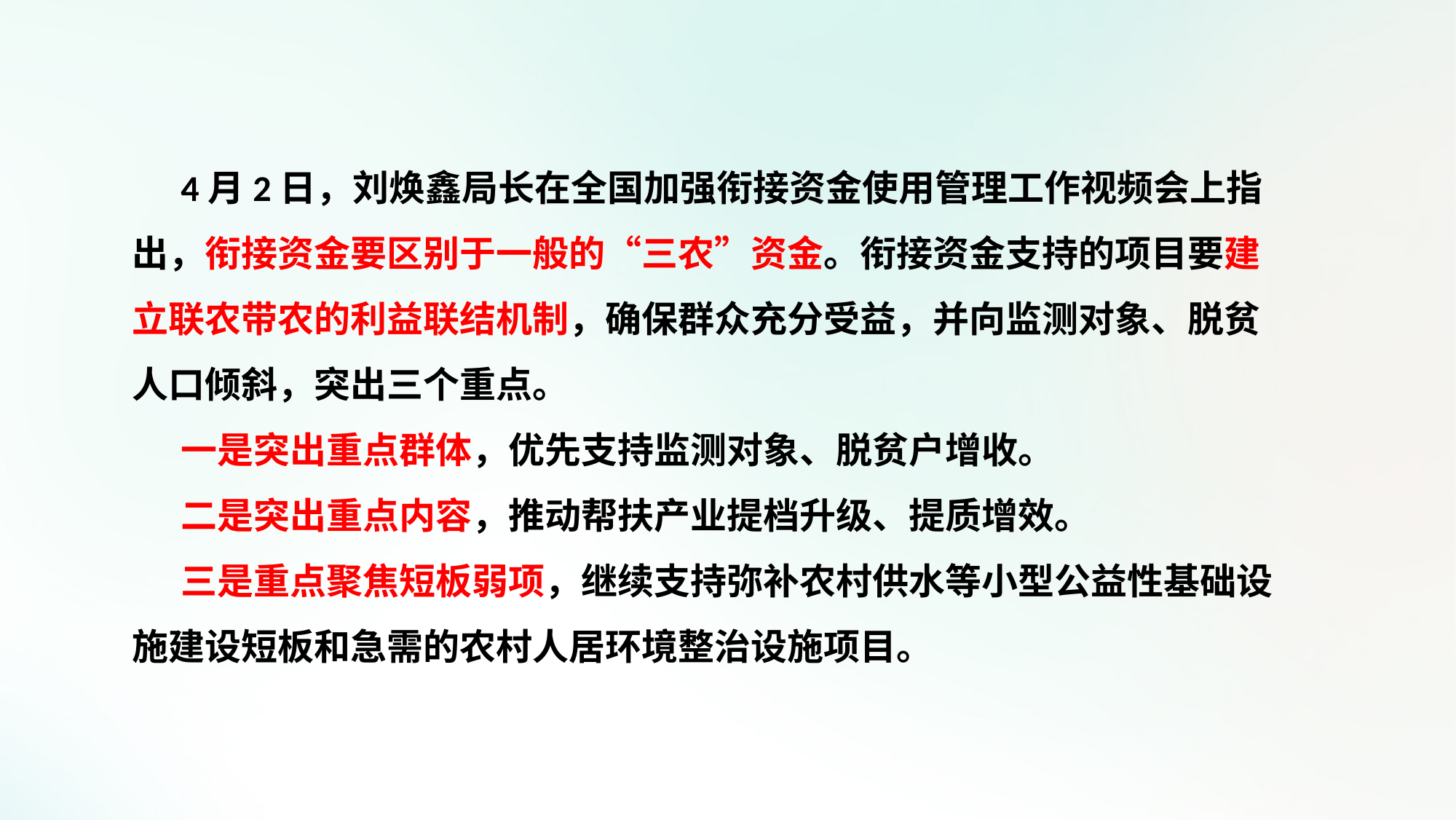

4月2日，刘焕鑫局长在全国加强衔接资金使用管理工作视频会上指出，衔接资金要区别于一般的“三农”资金。衔接资金支持的项目要建立联农带农的利益联结机制，确保群众充分受益，并向监测对象、脱贫人口倾斜，突出三个重点。
一是突出重点群体，优先支持监测对象、脱贫户增收。
二是突出重点内容，推动帮扶产业提档升级、提质增效。
三是重点聚焦短板弱项，继续支持弥补农村供水等小型公益性基础设施建设短板和急需的农村人居环境整治设施项目。